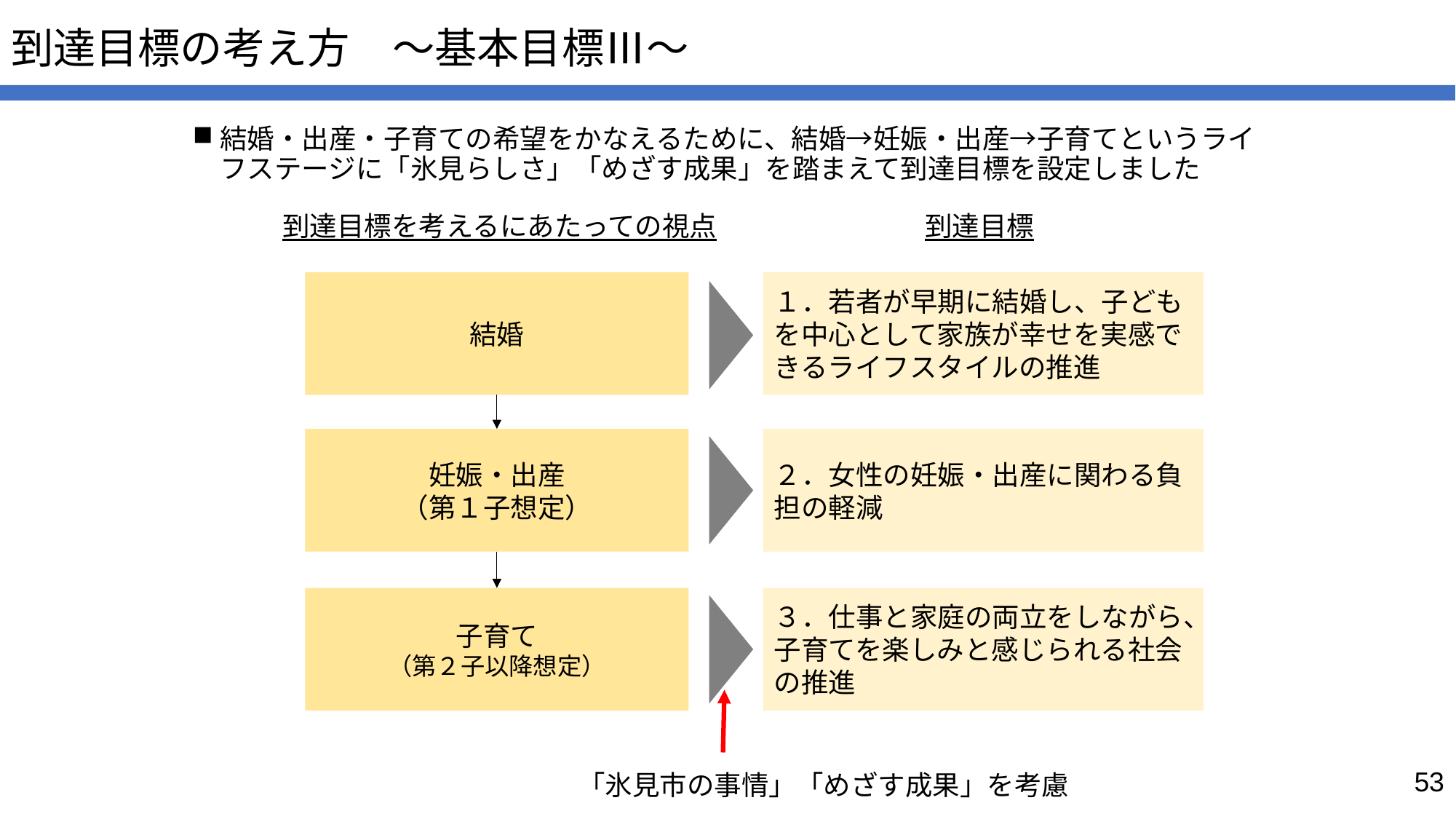

# 到達目標の考え方　～基本目標Ⅲ～
結婚・出産・子育ての希望をかなえるために、結婚→妊娠・出産→子育てというライフステージに「氷見らしさ」「めざす成果」を踏まえて到達目標を設定しました
到達目標を考えるにあたっての視点
到達目標
結婚
１．若者が早期に結婚し、子どもを中心として家族が幸せを実感できるライフスタイルの推進

２．女性の妊娠・出産に関わる負担の軽減
妊娠・出産
（第１子想定）

３．仕事と家庭の両立をしながら、子育てを楽しみと感じられる社会の推進
子育て
（第２子以降想定）

「氷見市の事情」「めざす成果」を考慮
53